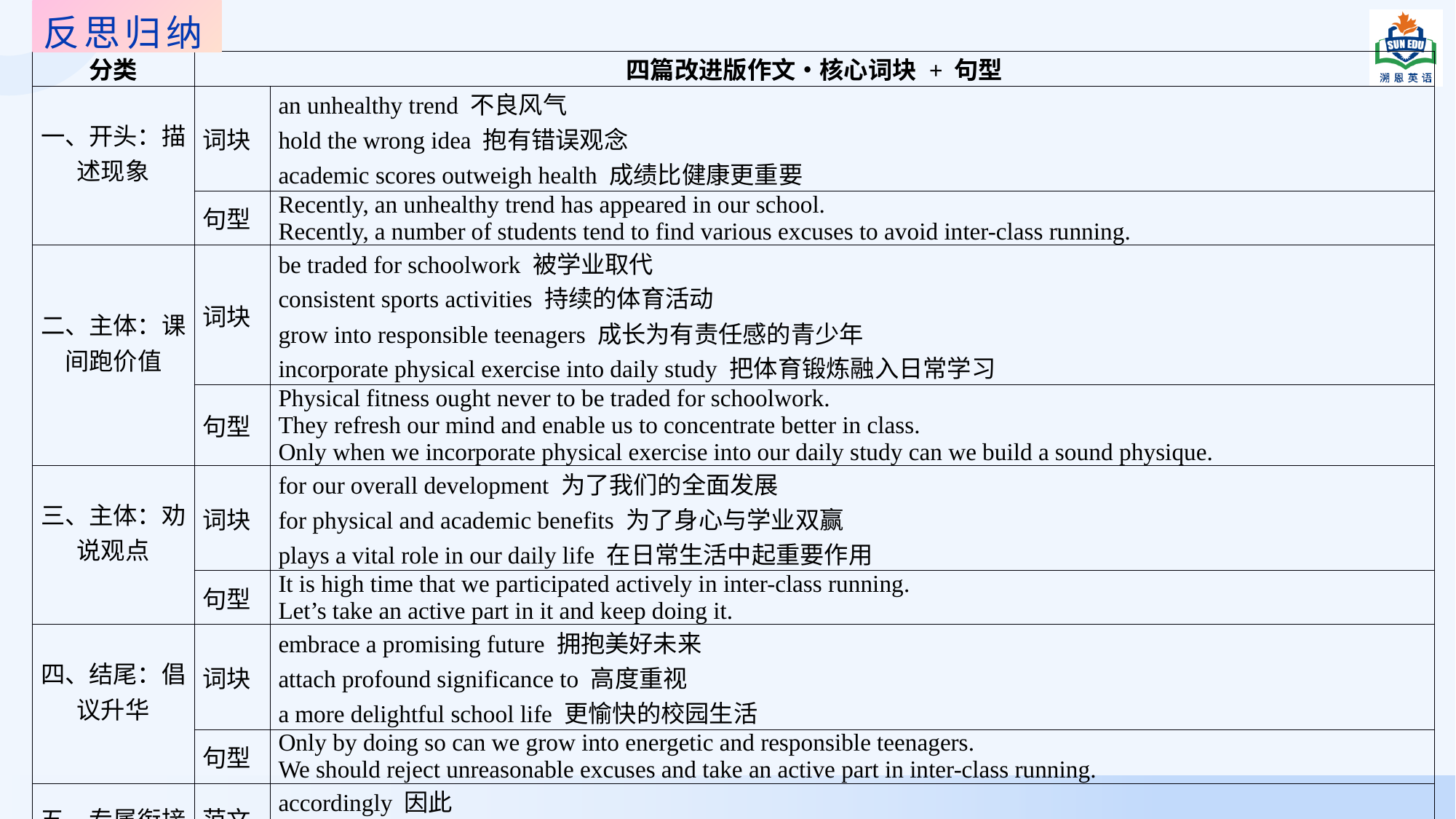

反思归纳
| 分类 | 四篇改进版作文・核心词块 + 句型 |  |
| --- | --- | --- |
| 一、开头：描述现象 | 词块 | an unhealthy trend 不良风气 hold the wrong idea 抱有错误观念 academic scores outweigh health 成绩比健康更重要 |
|  | 句型 | Recently, an unhealthy trend has appeared in our school. Recently, a number of students tend to find various excuses to avoid inter-class running. |
| 二、主体：课间跑价值 | 词块 | be traded for schoolwork 被学业取代 consistent sports activities 持续的体育活动 grow into responsible teenagers 成长为有责任感的青少年 incorporate physical exercise into daily study 把体育锻炼融入日常学习 |
|  | 句型 | Physical fitness ought never to be traded for schoolwork. They refresh our mind and enable us to concentrate better in class. Only when we incorporate physical exercise into our daily study can we build a sound physique. |
| 三、主体：劝说观点 | 词块 | for our overall development 为了我们的全面发展 for physical and academic benefits 为了身心与学业双赢 plays a vital role in our daily life 在日常生活中起重要作用 |
|  | 句型 | It is high time that we participated actively in inter-class running. Let’s take an active part in it and keep doing it. |
| 四、结尾：倡议升华 | 词块 | embrace a promising future 拥抱美好未来 attach profound significance to 高度重视 a more delightful school life 更愉快的校园生活 |
|  | 句型 | Only by doing so can we grow into energetic and responsible teenagers. We should reject unreasonable excuses and take an active part in inter-class running. |
| 五、专属衔接/逻辑词 | 范文独有 | accordingly 因此 actually 事实上 most importantly 最重要的是 |